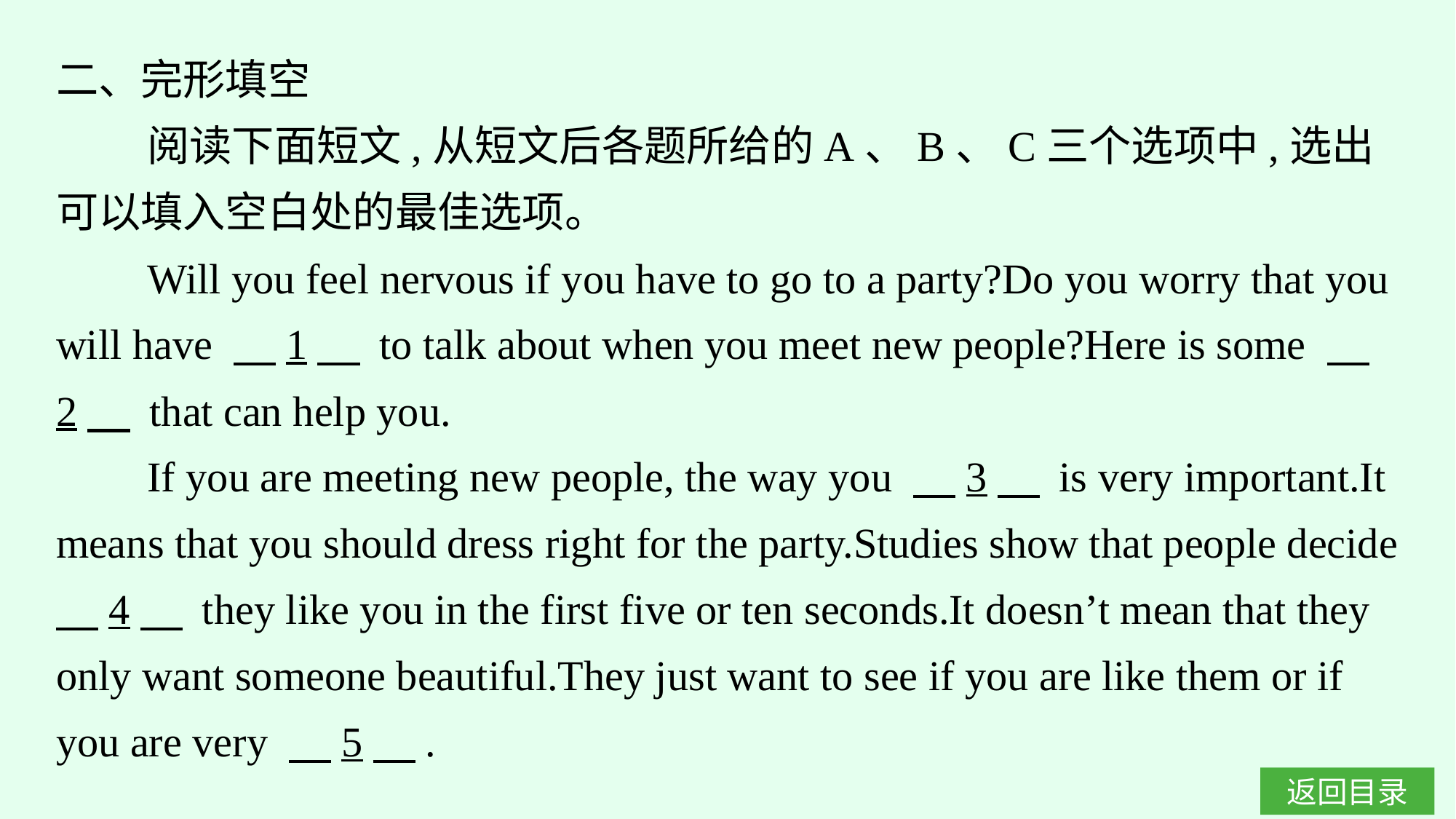

二、完形填空
阅读下面短文,从短文后各题所给的A、B、C三个选项中,选出可以填入空白处的最佳选项。
Will you feel nervous if you have to go to a party?Do you worry that you will have 　1　 to talk about when you meet new people?Here is some 　2　 that can help you.
If you are meeting new people, the way you 　3　 is very important.It means that you should dress right for the party.Studies show that people decide 　4　 they like you in the first five or ten seconds.It doesn’t mean that they only want someone beautiful.They just want to see if you are like them or if you are very 　5　.